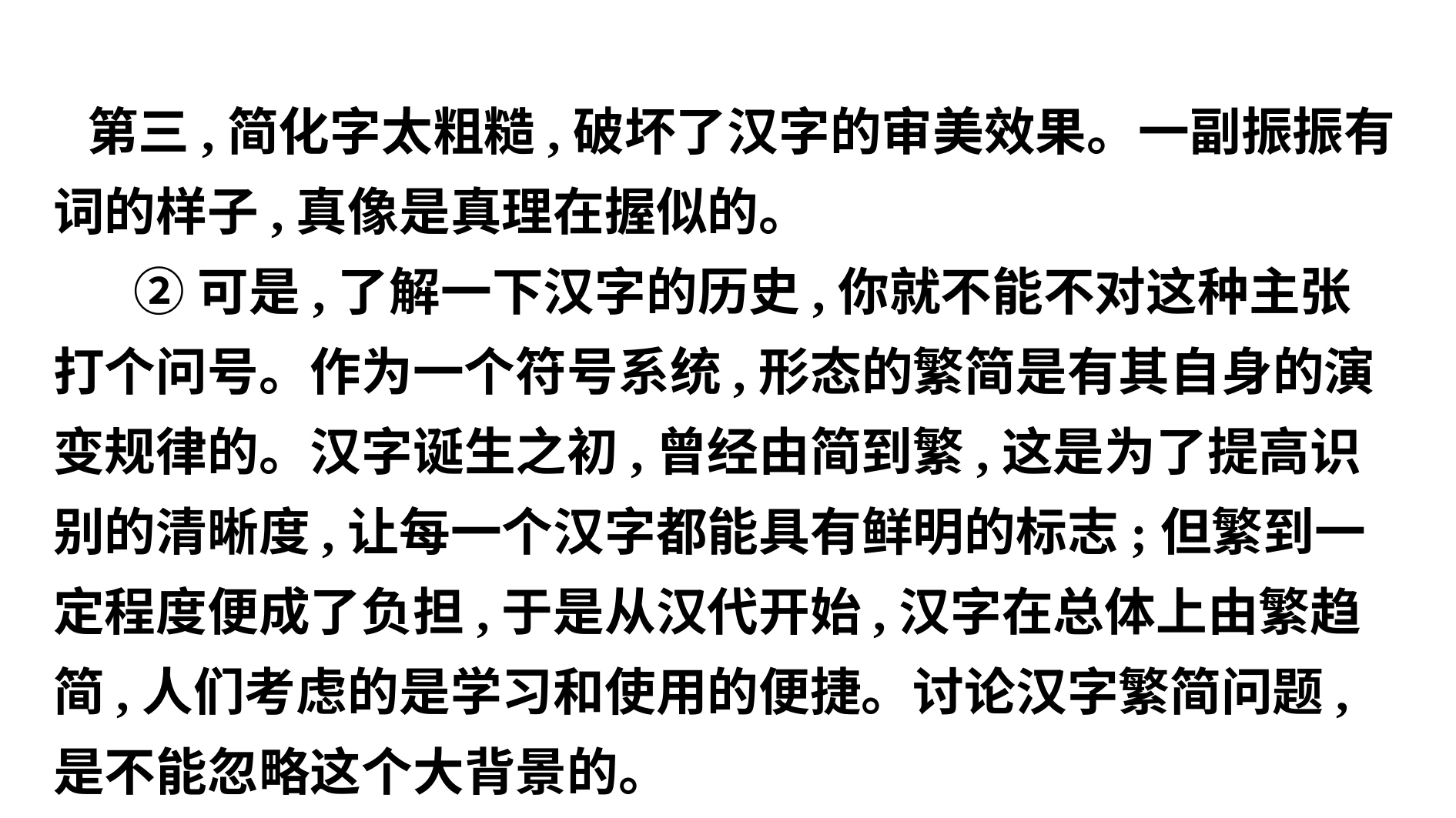

第三,简化字太粗糙,破坏了汉字的审美效果。一副振振有词的样子,真像是真理在握似的。
    ②可是,了解一下汉字的历史,你就不能不对这种主张打个问号。作为一个符号系统,形态的繁简是有其自身的演变规律的。汉字诞生之初,曾经由简到繁,这是为了提高识别的清晰度,让每一个汉字都能具有鲜明的标志;但繁到一定程度便成了负担,于是从汉代开始,汉字在总体上由繁趋简,人们考虑的是学习和使用的便捷。讨论汉字繁简问题,是不能忽略这个大背景的。